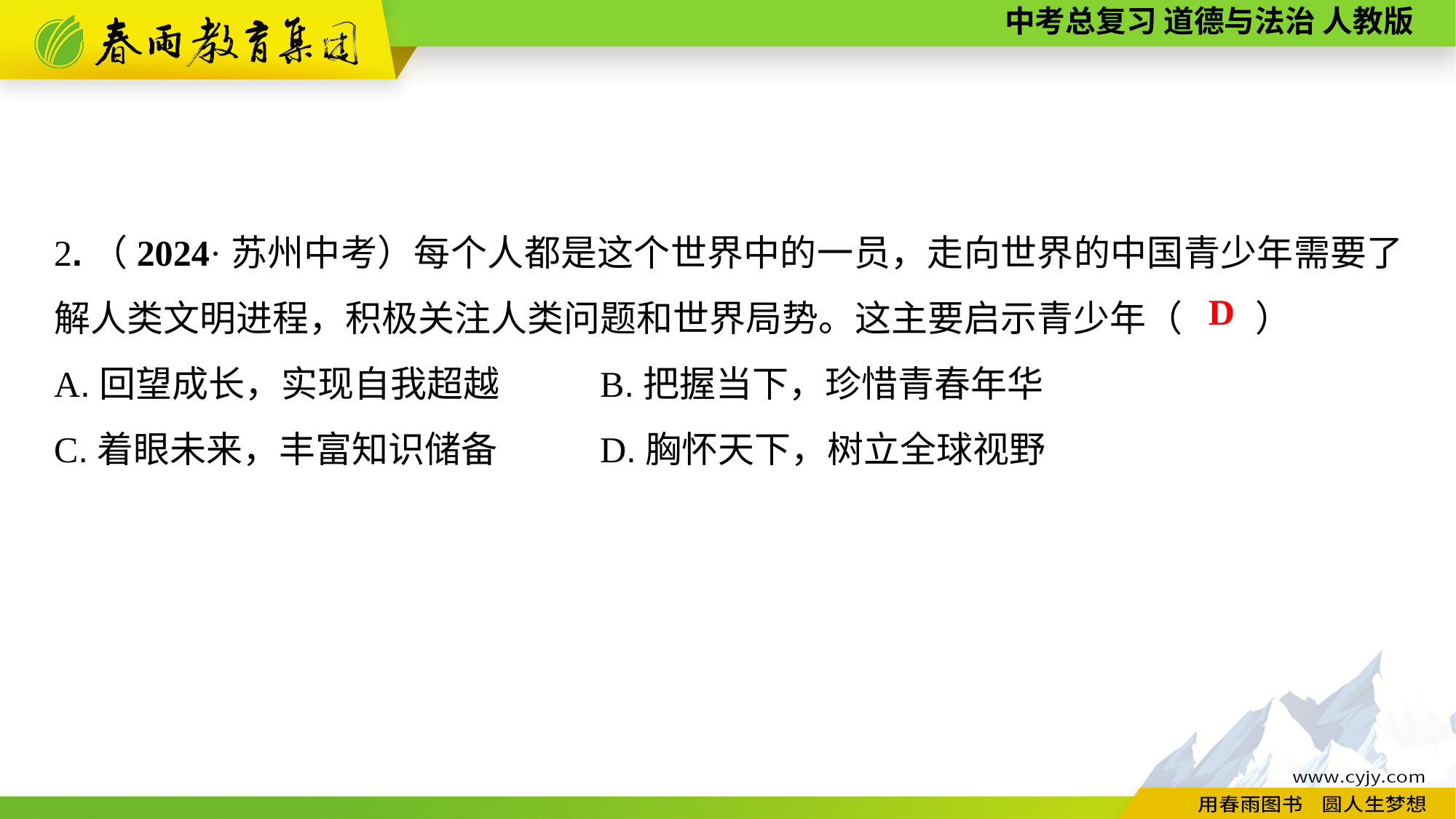

2.（2024·苏州中考）每个人都是这个世界中的一员，走向世界的中国青少年需要了解人类文明进程，积极关注人类问题和世界局势。这主要启示青少年（　　）
A.回望成长，实现自我超越	B.把握当下，珍惜青春年华
C.着眼未来，丰富知识储备	D.胸怀天下，树立全球视野
D